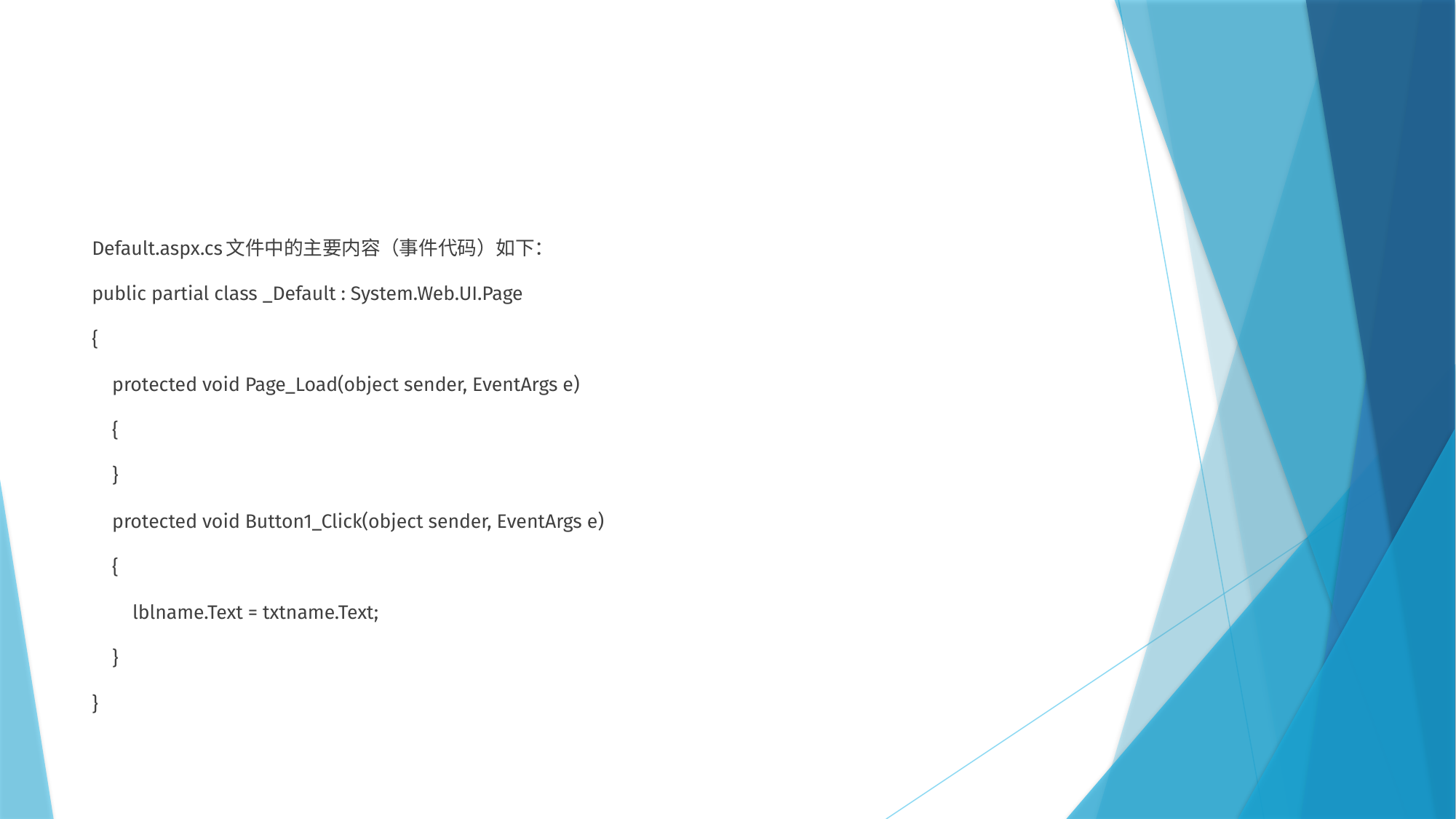

#
Default.aspx.cs文件中的主要内容（事件代码）如下：
public partial class _Default : System.Web.UI.Page
{
    protected void Page_Load(object sender, EventArgs e)
    {
    }
    protected void Button1_Click(object sender, EventArgs e)
    {
        lblname.Text = txtname.Text;
    }
}